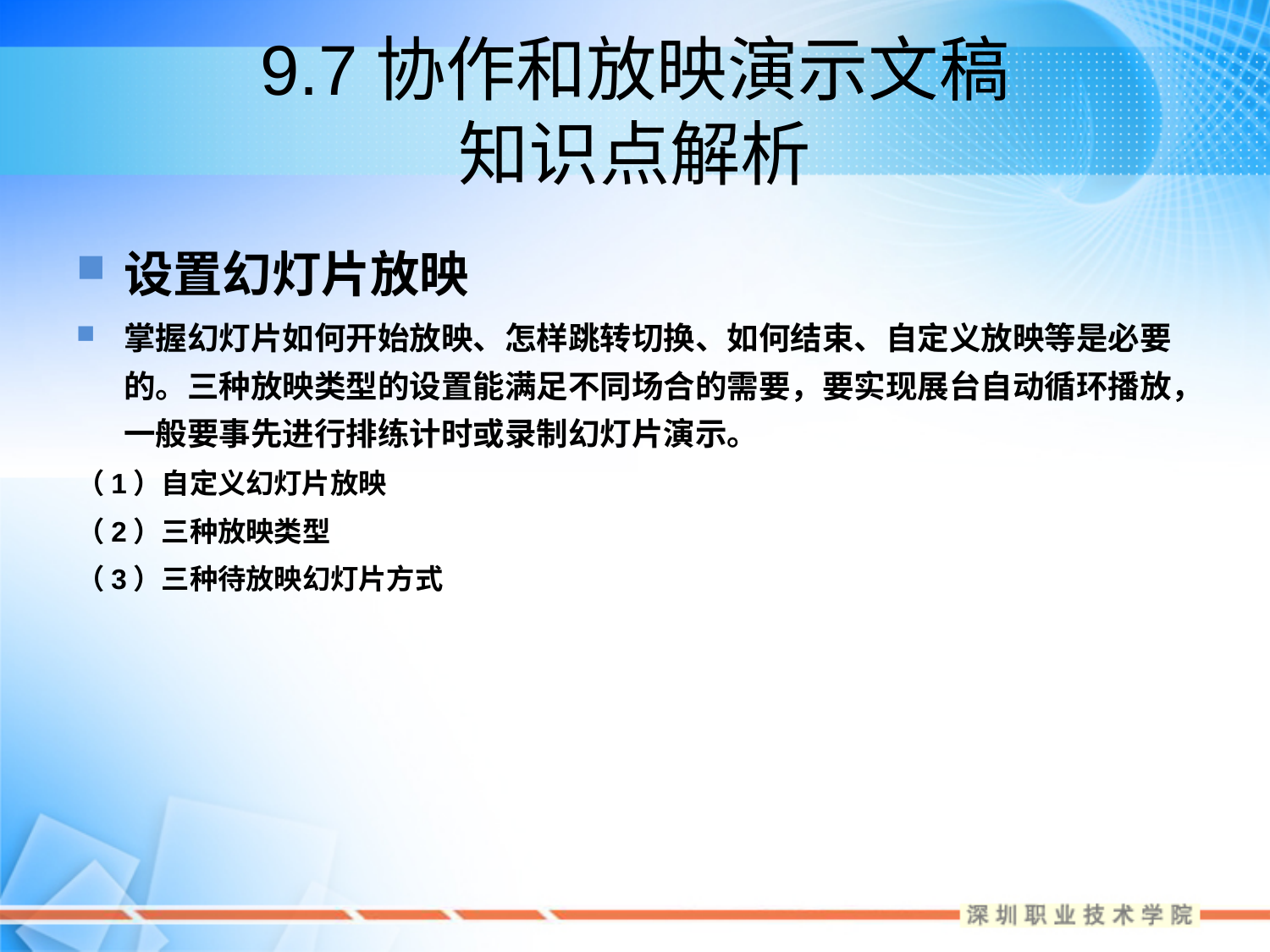

# 9.7协作和放映演示文稿 知识点解析
设置幻灯片放映
掌握幻灯片如何开始放映、怎样跳转切换、如何结束、自定义放映等是必要的。三种放映类型的设置能满足不同场合的需要，要实现展台自动循环播放，一般要事先进行排练计时或录制幻灯片演示。
（1）自定义幻灯片放映
（2）三种放映类型
（3）三种待放映幻灯片方式